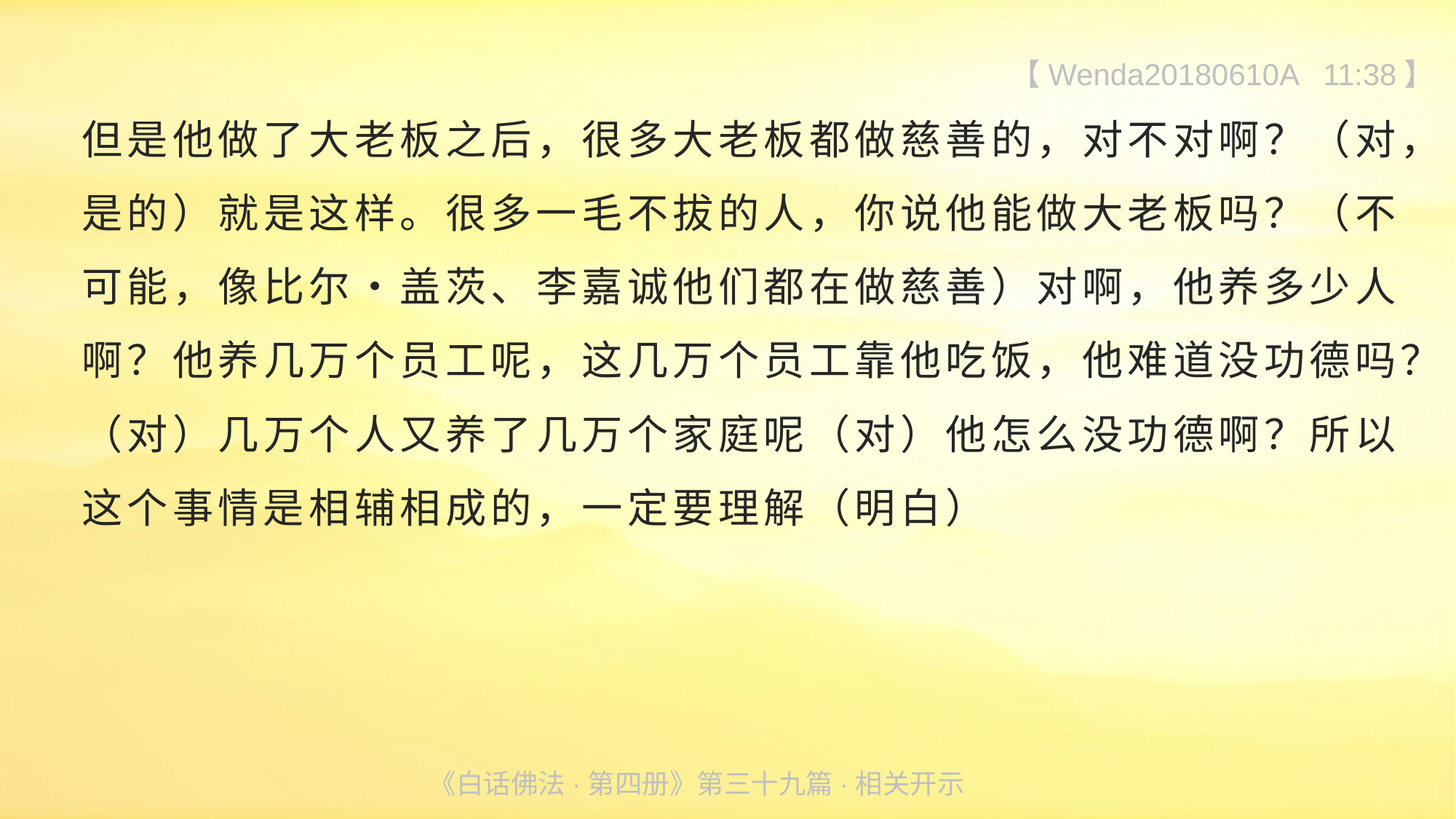

【Wenda20180610A   11:38】
但是他做了大老板之后，很多大老板都做慈善的，对不对啊？（对，是的）就是这样。很多一毛不拔的人，你说他能做大老板吗？（不可能，像比尔•盖茨、李嘉诚他们都在做慈善）对啊，他养多少人啊？他养几万个员工呢，这几万个员工靠他吃饭，他难道没功德吗？（对）几万个人又养了几万个家庭呢（对）他怎么没功德啊？所以这个事情是相辅相成的，一定要理解（明白）

《白话佛法·第四册》第三十九篇·相关开示